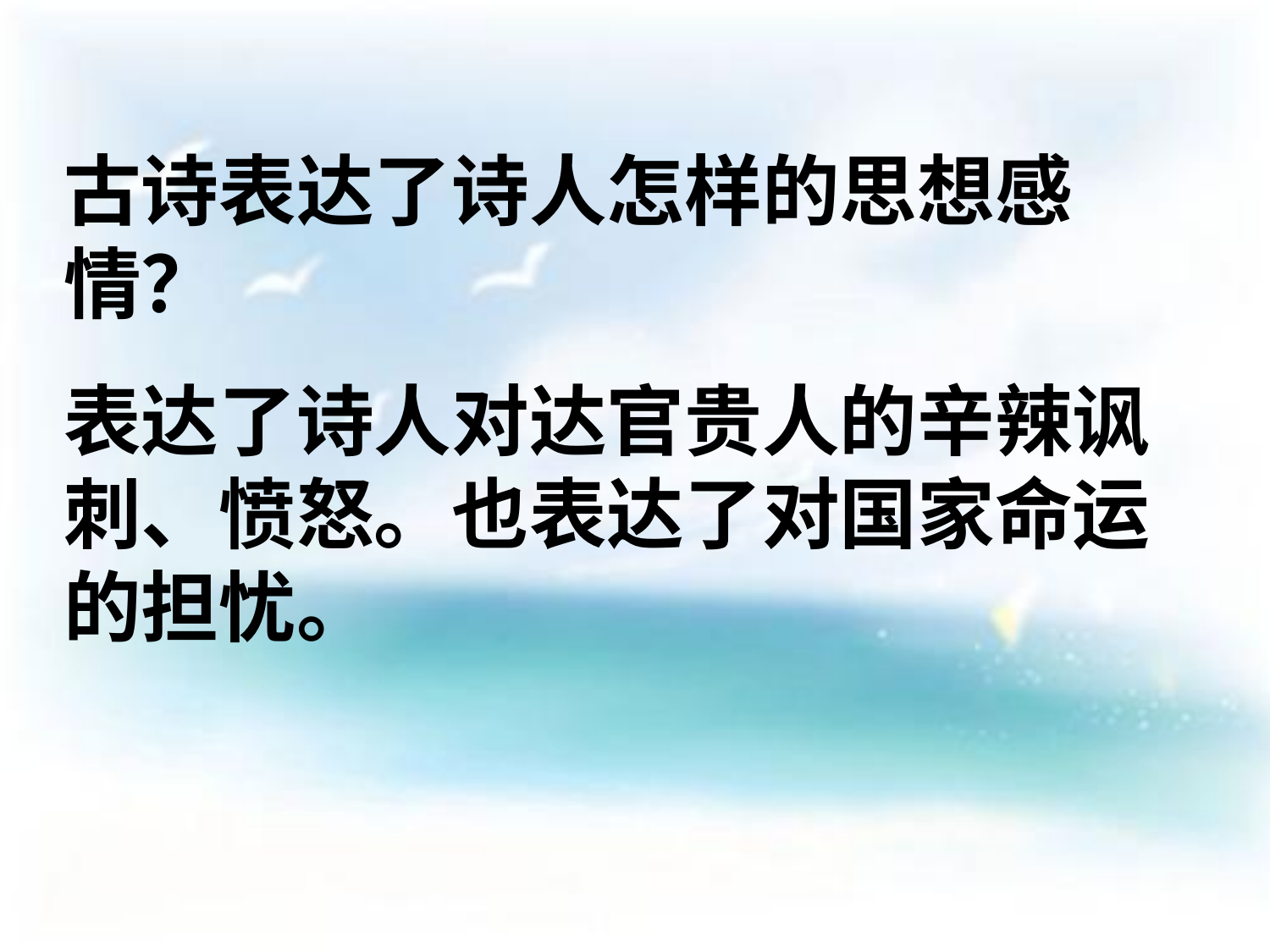

古诗表达了诗人怎样的思想感情？
表达了诗人对达官贵人的辛辣讽刺、愤怒。也表达了对国家命运的担忧。